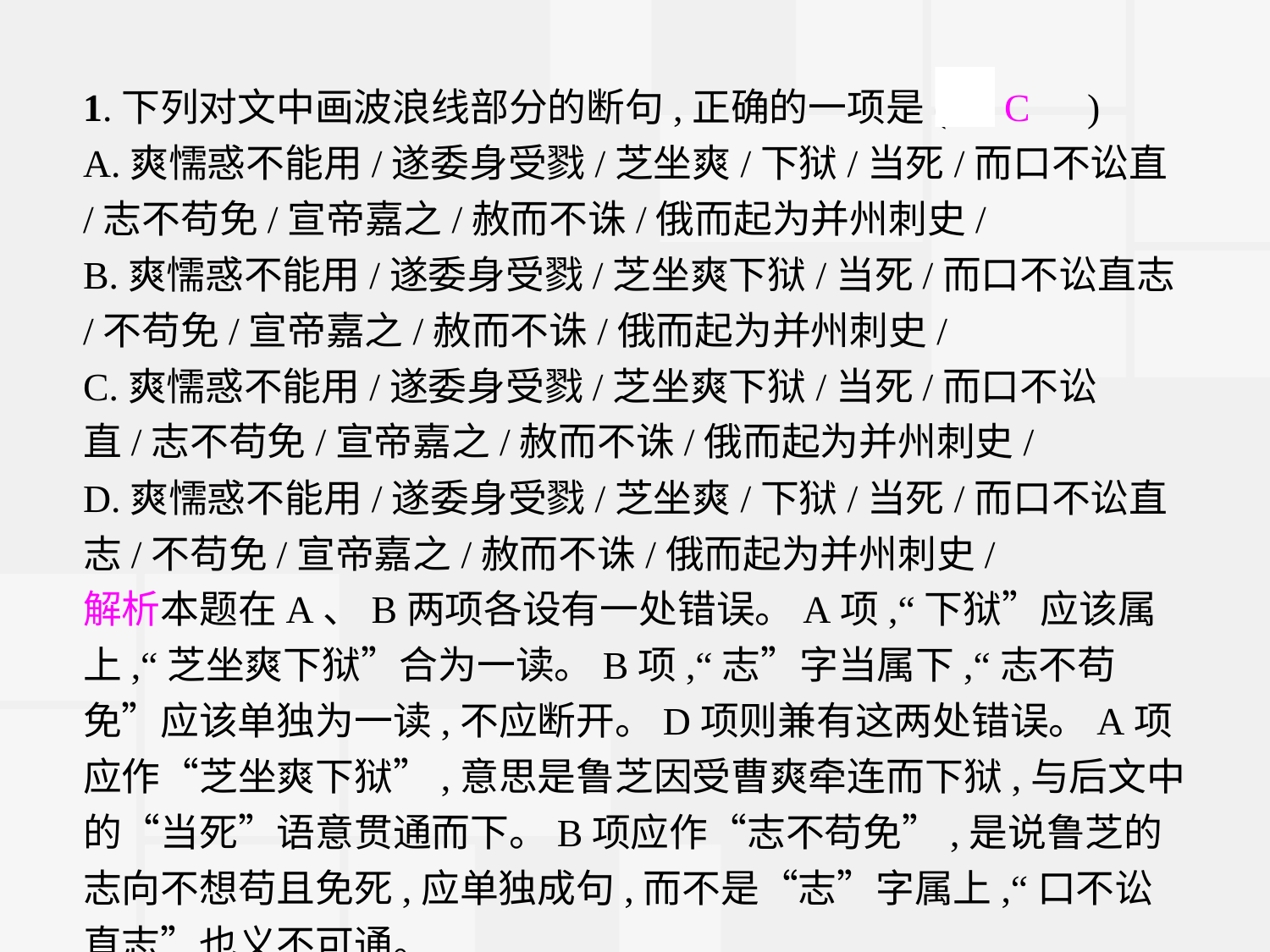

1.下列对文中画波浪线部分的断句,正确的一项是(　C　)
A.爽懦惑不能用/遂委身受戮/芝坐爽/下狱/当死/而口不讼直/志不苟免/宣帝嘉之/赦而不诛/俄而起为并州刺史/
B.爽懦惑不能用/遂委身受戮/芝坐爽下狱/当死/而口不讼直志/不苟免/宣帝嘉之/赦而不诛/俄而起为并州刺史/
C.爽懦惑不能用/遂委身受戮/芝坐爽下狱/当死/而口不讼直/志不苟免/宣帝嘉之/赦而不诛/俄而起为并州刺史/
D.爽懦惑不能用/遂委身受戮/芝坐爽/下狱/当死/而口不讼直志/不苟免/宣帝嘉之/赦而不诛/俄而起为并州刺史/
解析本题在A、B两项各设有一处错误。A项,“下狱”应该属上,“芝坐爽下狱”合为一读。B项,“志”字当属下,“志不苟免”应该单独为一读,不应断开。D项则兼有这两处错误。A项应作“芝坐爽下狱”,意思是鲁芝因受曹爽牵连而下狱,与后文中的“当死”语意贯通而下。B项应作“志不苟免”,是说鲁芝的志向不想苟且免死,应单独成句,而不是“志”字属上,“口不讼直志”也义不可通。